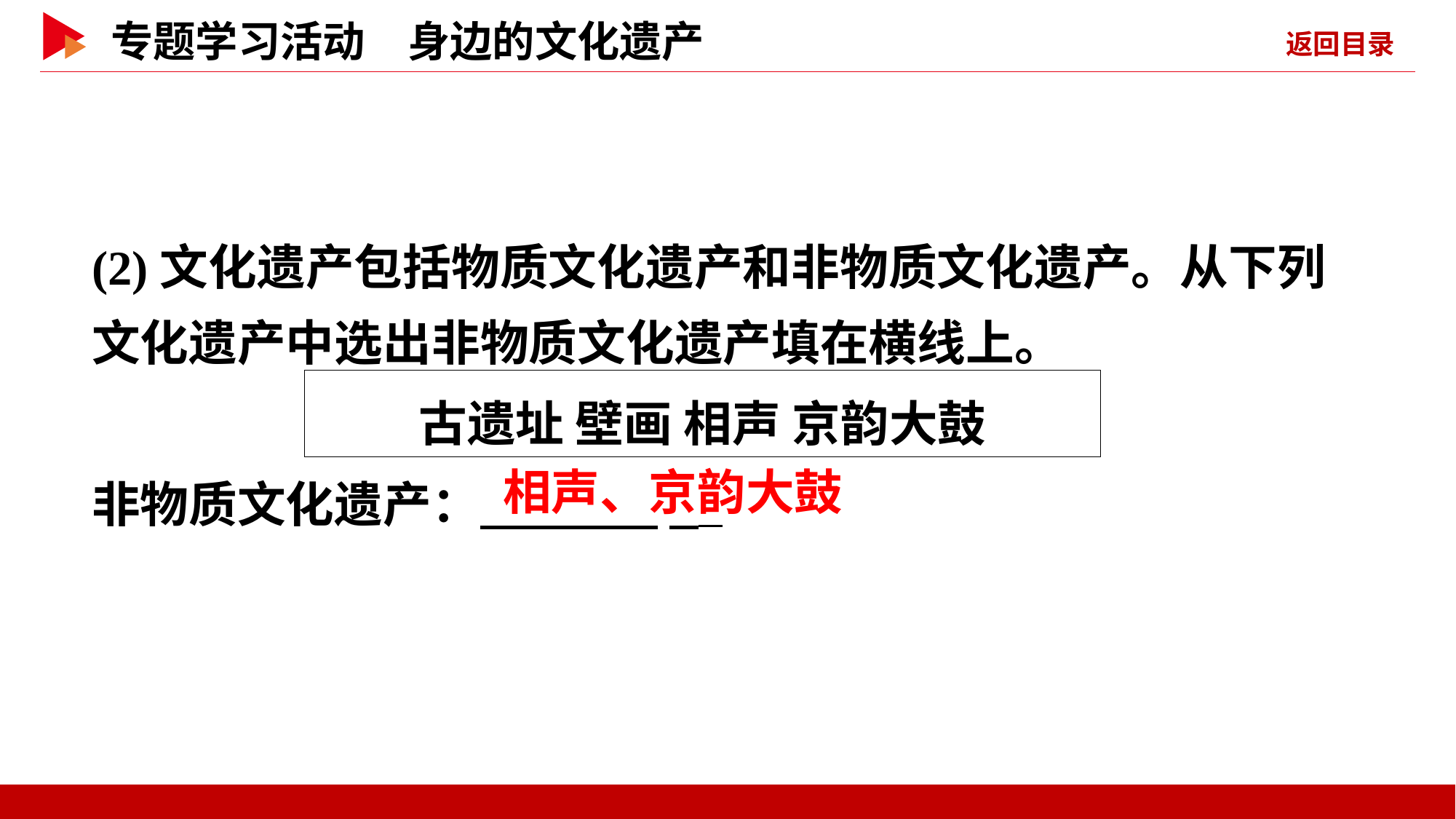

(2)文化遗产包括物质文化遗产和非物质文化遗产。从下列文化遗产中选出非物质文化遗产填在横线上。
古遗址 壁画 相声 京韵大鼓
非物质文化遗产：                _
 相声、京韵大鼓